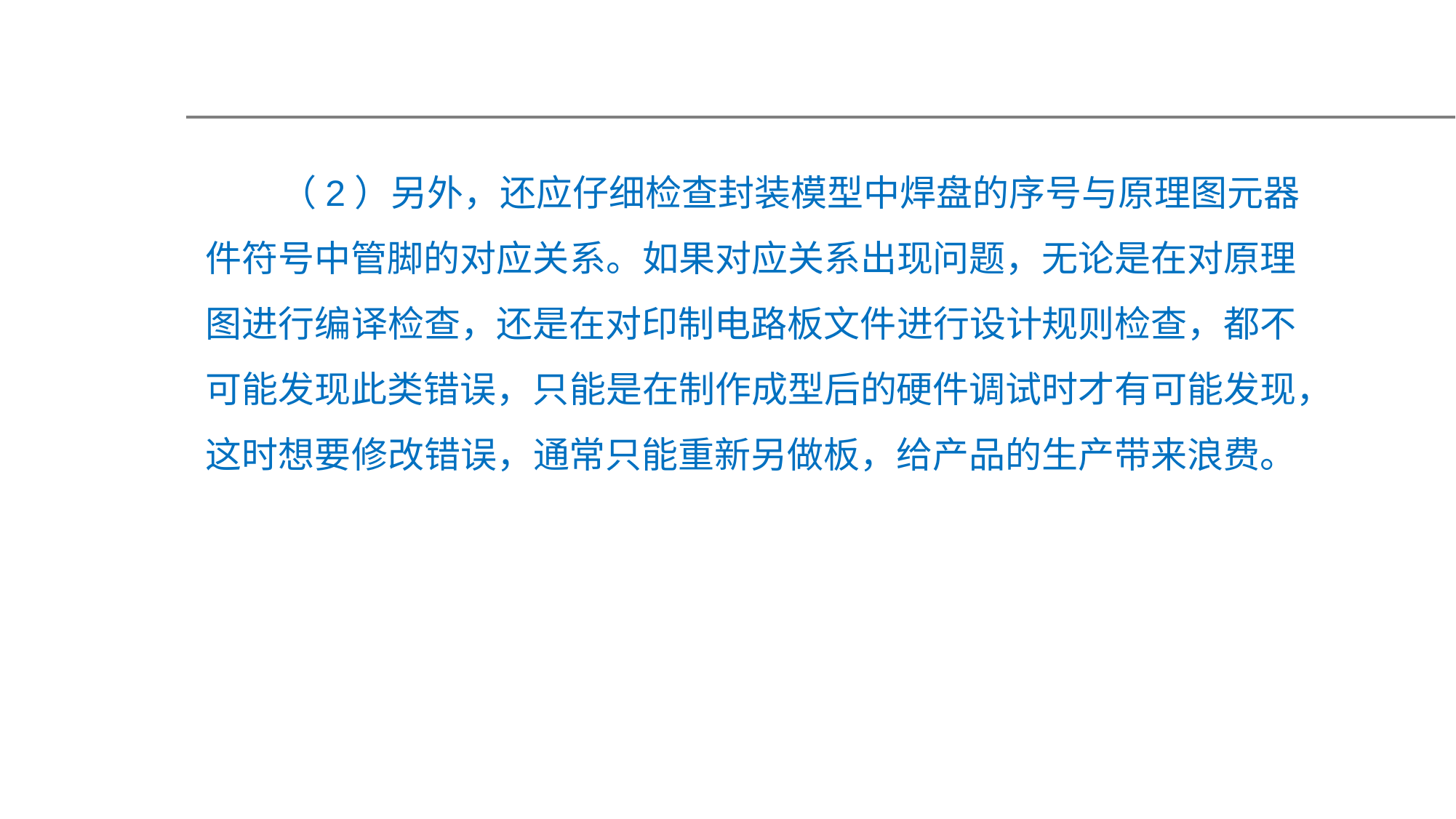

（2）另外，还应仔细检查封装模型中焊盘的序号与原理图元器件符号中管脚的对应关系。如果对应关系出现问题，无论是在对原理图进行编译检查，还是在对印制电路板文件进行设计规则检查，都不可能发现此类错误，只能是在制作成型后的硬件调试时才有可能发现，这时想要修改错误，通常只能重新另做板，给产品的生产带来浪费。